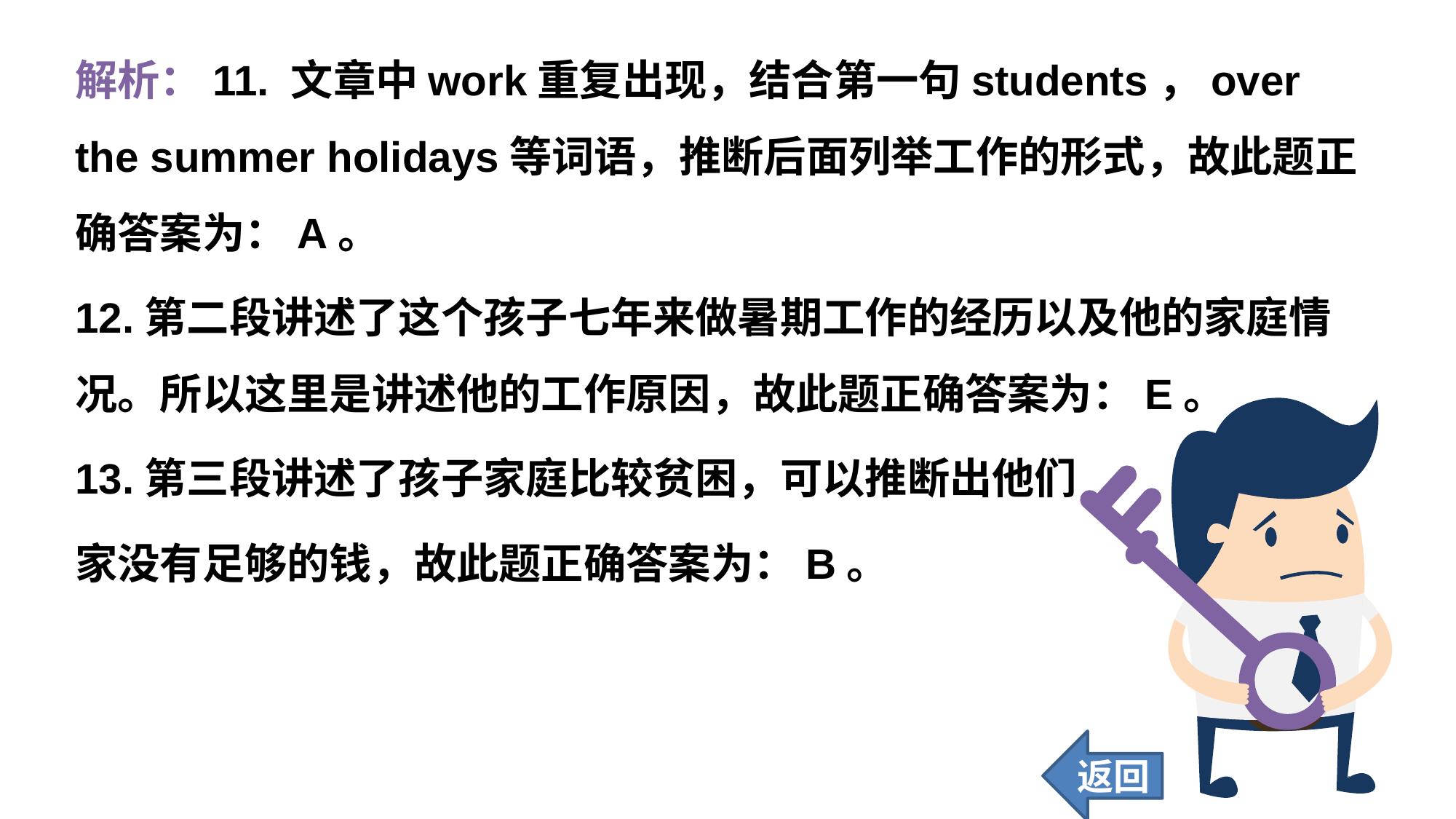

解析：11. 文章中work重复出现，结合第一句students，over the summer holidays等词语，推断后面列举工作的形式，故此题正确答案为：A。
12.第二段讲述了这个孩子七年来做暑期工作的经历以及他的家庭情况。所以这里是讲述他的工作原因，故此题正确答案为：E。
13.第三段讲述了孩子家庭比较贫困，可以推断出他们
家没有足够的钱，故此题正确答案为：B。

返回
107